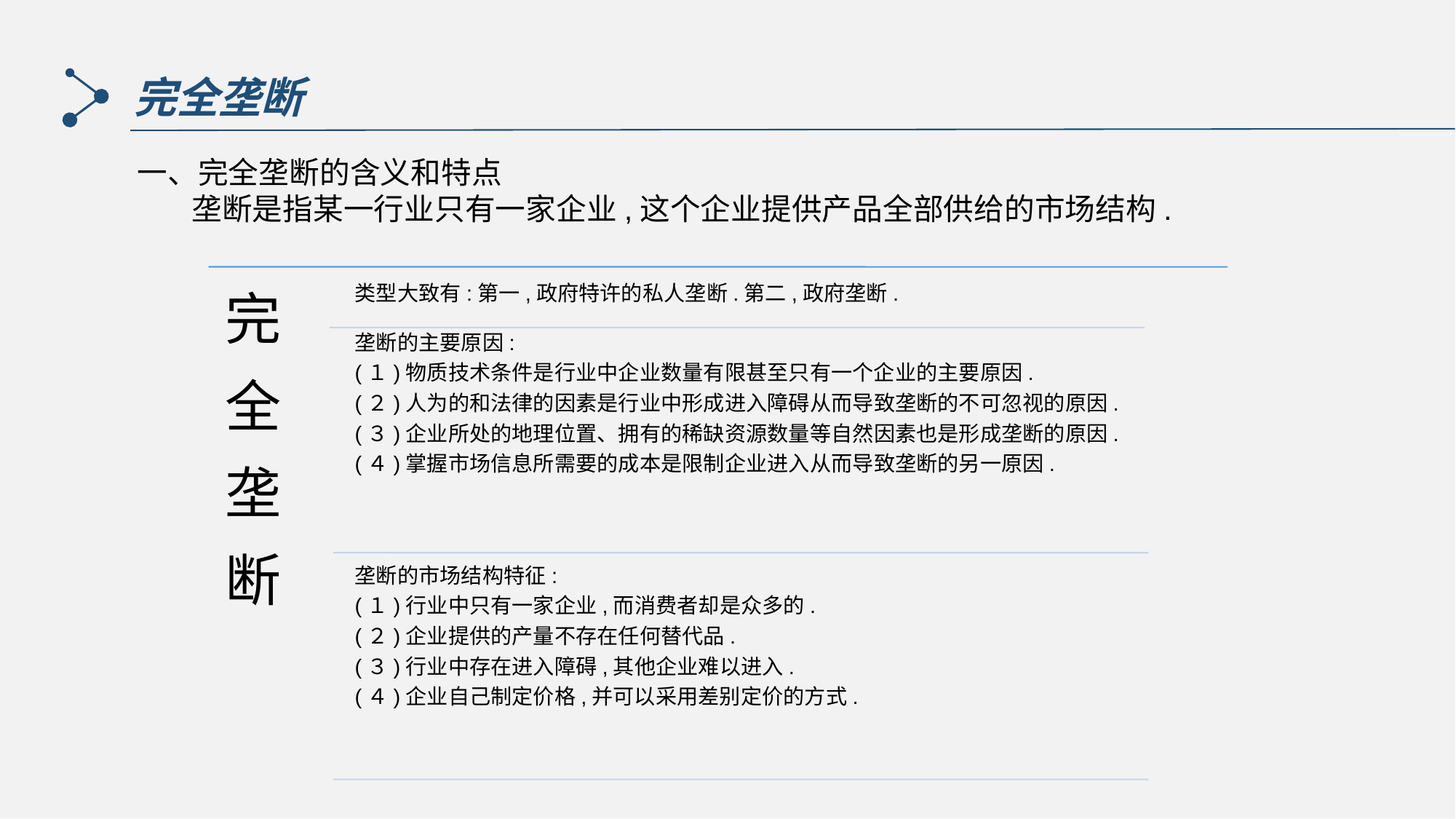

完全垄断
一、完全垄断的含义和特点
       垄断是指某一行业只有一家企业,这个企业提供产品全部供给的市场结构.
完
全
垄
断
类型大致有:第一,政府特许的私人垄断.第二,政府垄断.
垄断的主要原因:
(１)物质技术条件是行业中企业数量有限甚至只有一个企业的主要原因.
(２)人为的和法律的因素是行业中形成进入障碍从而导致垄断的不可忽视的原因.
(３)企业所处的地理位置、拥有的稀缺资源数量等自然因素也是形成垄断的原因.
(４)掌握市场信息所需要的成本是限制企业进入从而导致垄断的另一原因.
垄断的市场结构特征:
(１)行业中只有一家企业,而消费者却是众多的.
(２)企业提供的产量不存在任何替代品.
(３)行业中存在进入障碍,其他企业难以进入.
(４)企业自己制定价格,并可以采用差别定价的方式.